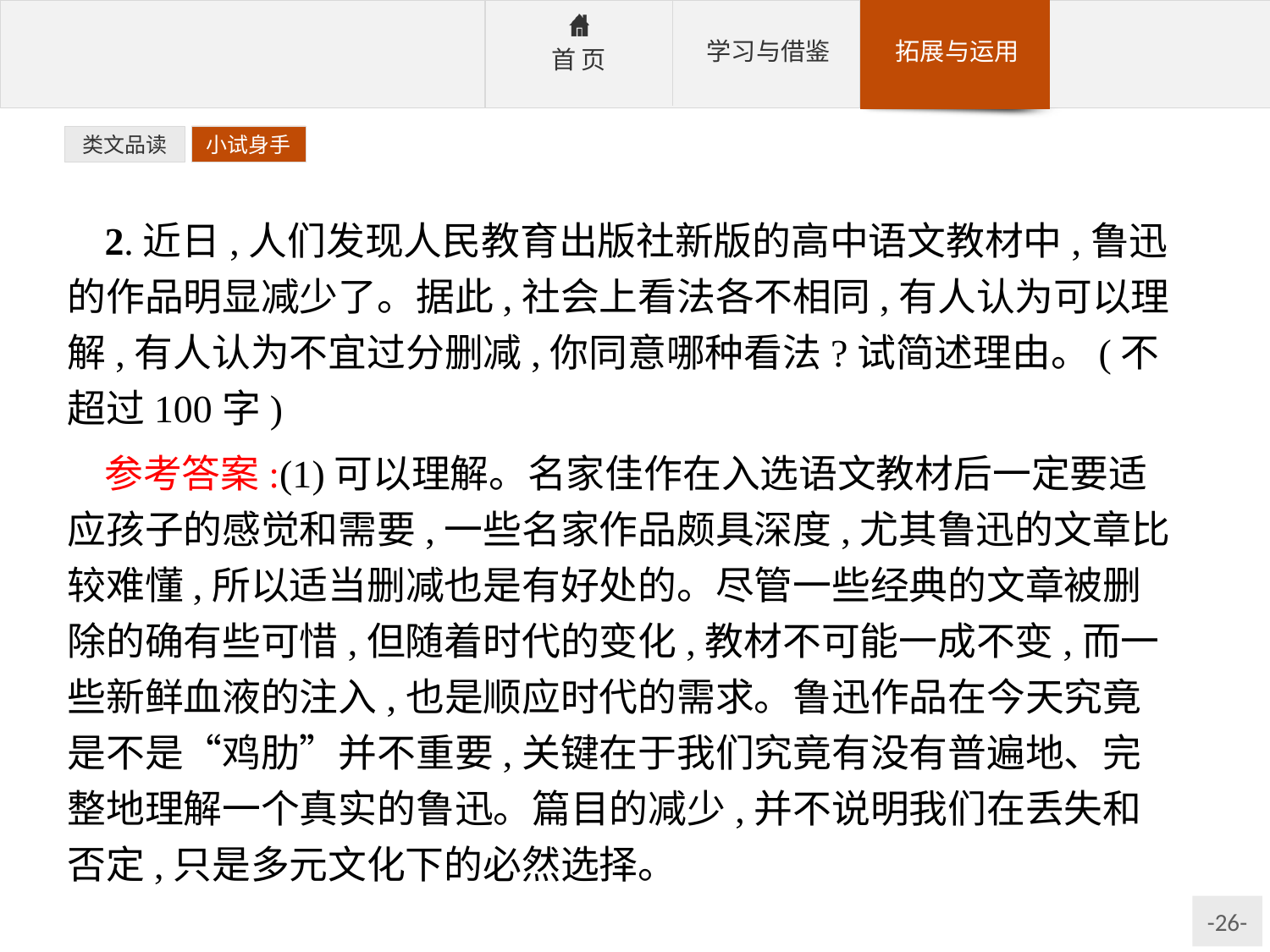

类文品读
小试身手
2.近日,人们发现人民教育出版社新版的高中语文教材中,鲁迅的作品明显减少了。据此,社会上看法各不相同,有人认为可以理解,有人认为不宜过分删减,你同意哪种看法?试简述理由。(不超过100字)
参考答案:(1)可以理解。名家佳作在入选语文教材后一定要适应孩子的感觉和需要,一些名家作品颇具深度,尤其鲁迅的文章比较难懂,所以适当删减也是有好处的。尽管一些经典的文章被删除的确有些可惜,但随着时代的变化,教材不可能一成不变,而一些新鲜血液的注入,也是顺应时代的需求。鲁迅作品在今天究竟是不是“鸡肋”并不重要,关键在于我们究竟有没有普遍地、完整地理解一个真实的鲁迅。篇目的减少,并不说明我们在丢失和否定,只是多元文化下的必然选择。